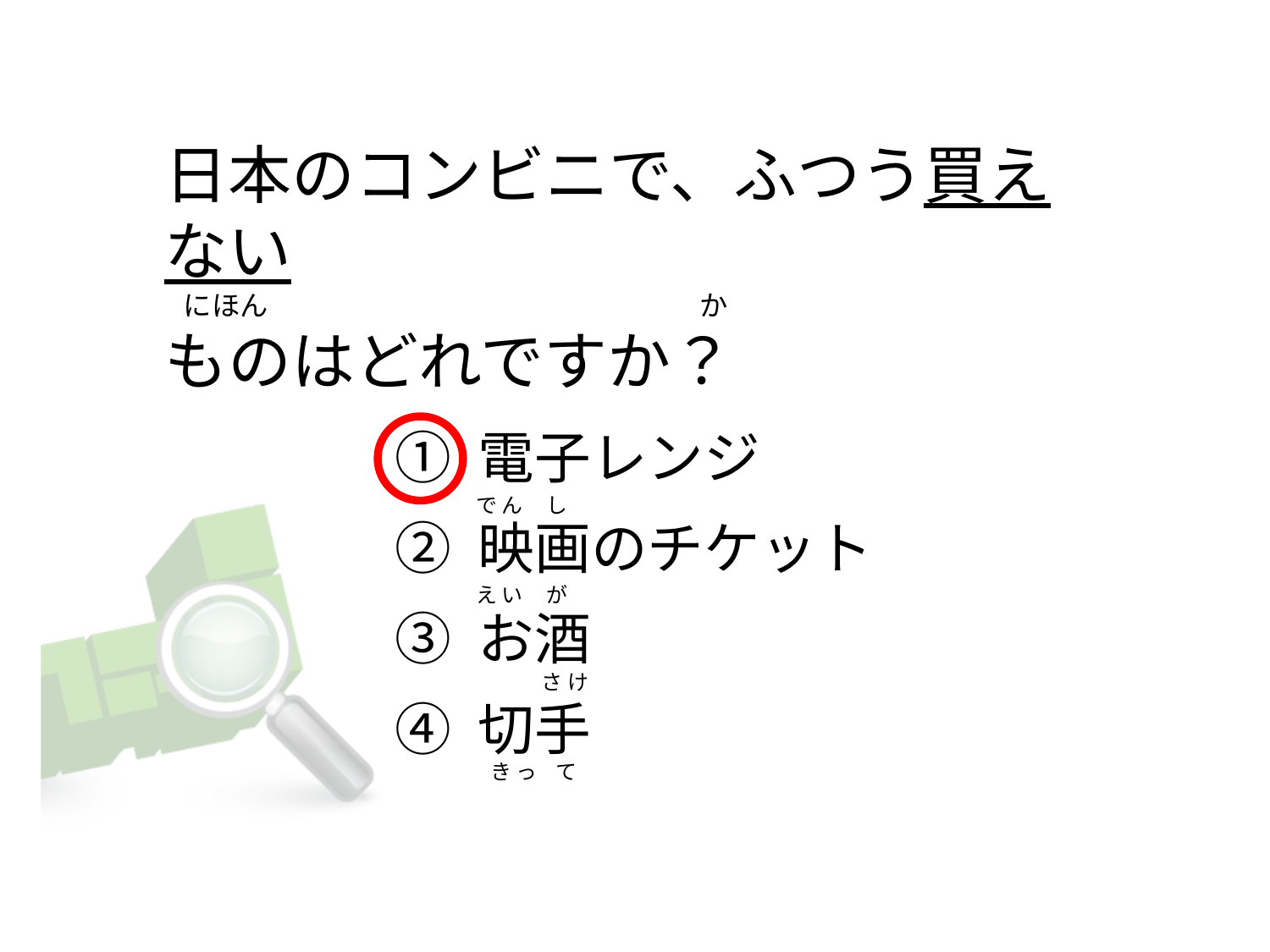

# 日本のコンビニで、ふつう買えない    にほん                                                                    か ものはどれですか？
① 電子レンジ
② 映画のチケット
③ お酒
④ 切手

で ん     し
え い     が
             さ け
  き っ    て